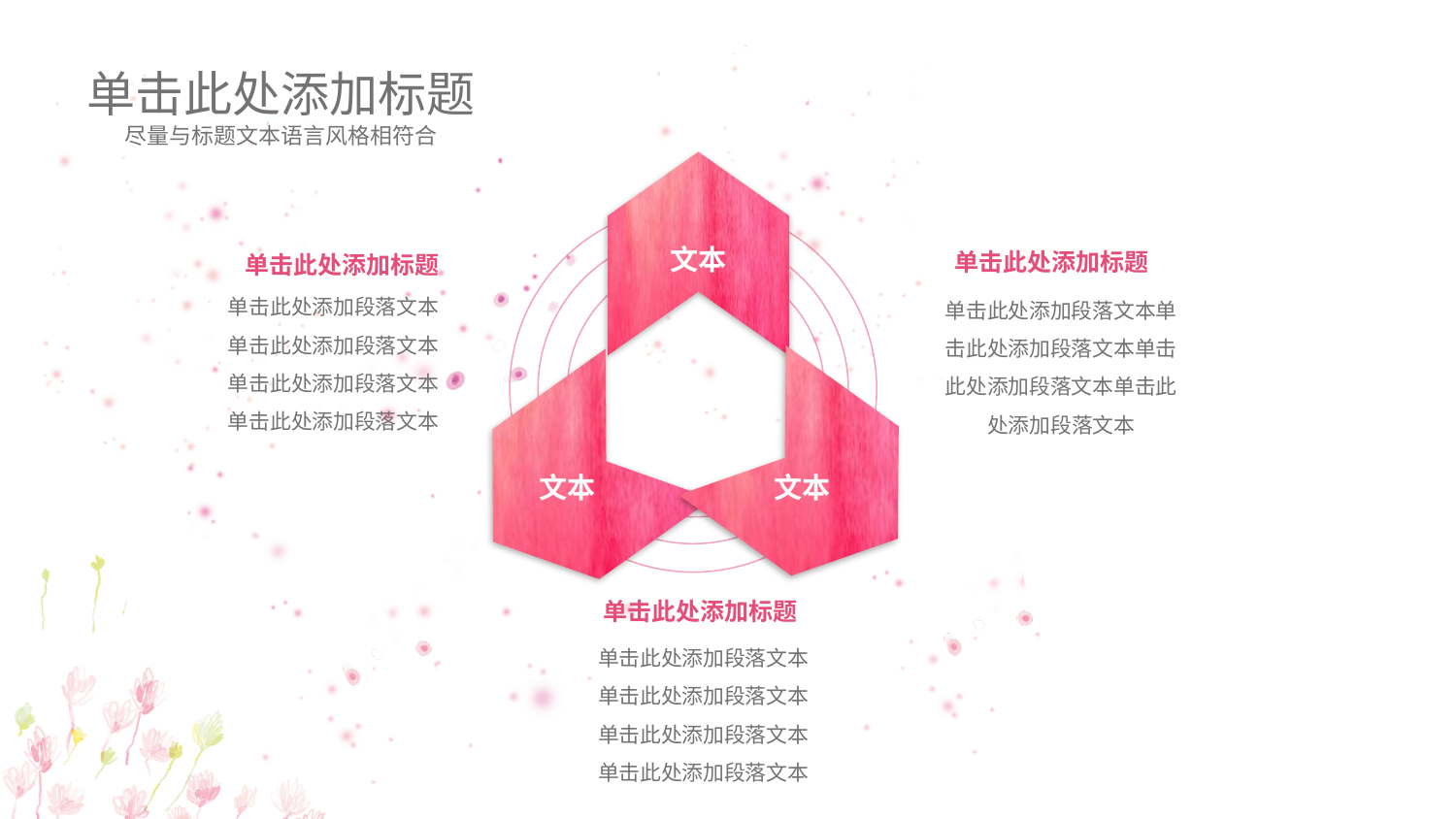

单击此处添加标题
尽量与标题文本语言风格相符合

单击此处添加标题
  文本
单击此处添加标题

单击此处添加段落文本单击此处添加段落文本单击此处添加段落文本单击此处添加段落文本
单击此处添加段落文本单击此处添加段落文本单击此处添加段落文本单击此处添加段落文本

  文本
  文本
单击此处添加标题
单击此处添加段落文本单击此处添加段落文本单击此处添加段落文本单击此处添加段落文本